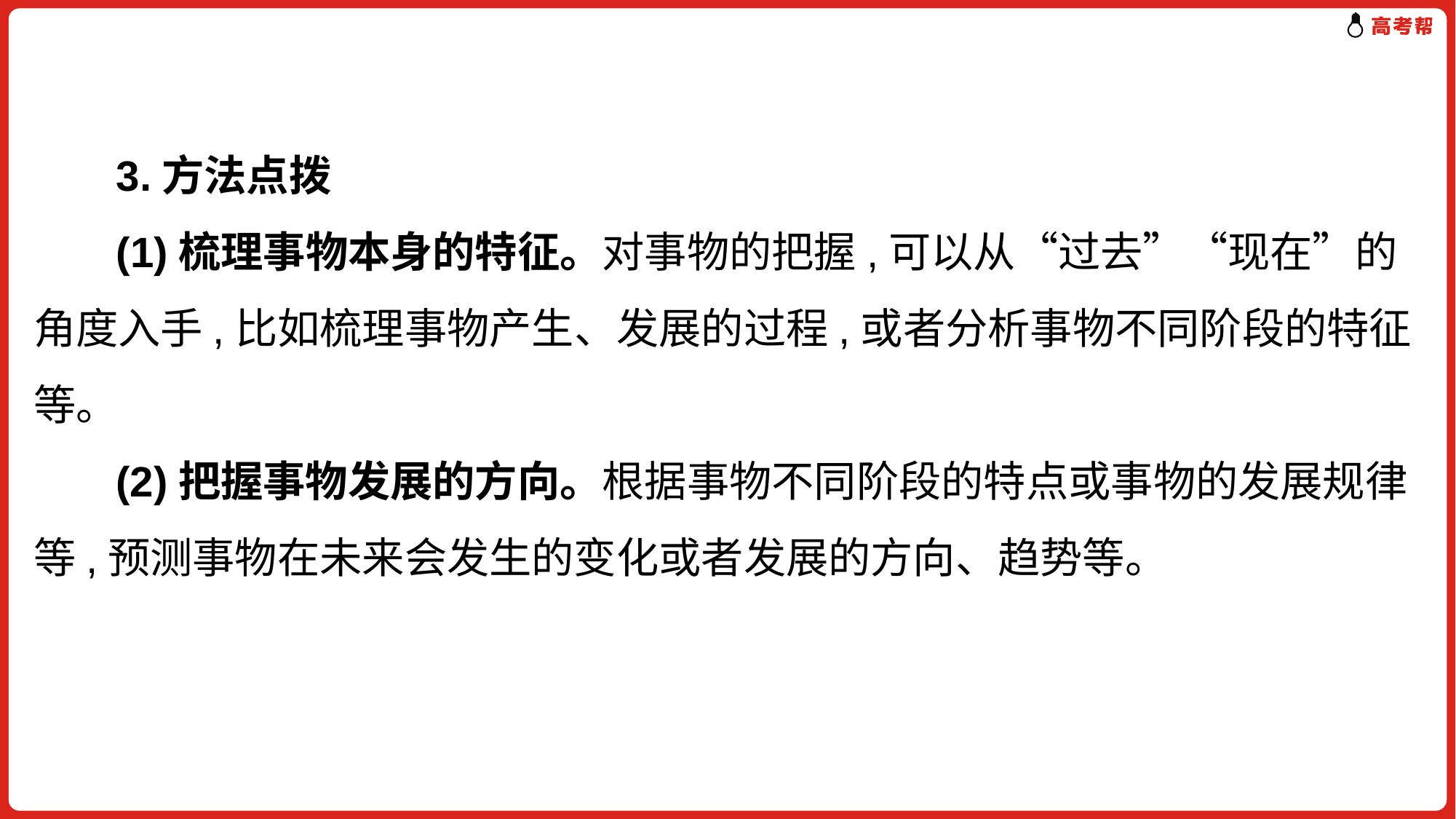

3.方法点拨
       (1)梳理事物本身的特征。对事物的把握,可以从“过去”“现在”的角度入手,比如梳理事物产生、发展的过程,或者分析事物不同阶段的特征等。
       (2)把握事物发展的方向。根据事物不同阶段的特点或事物的发展规律等,预测事物在未来会发生的变化或者发展的方向、趋势等。